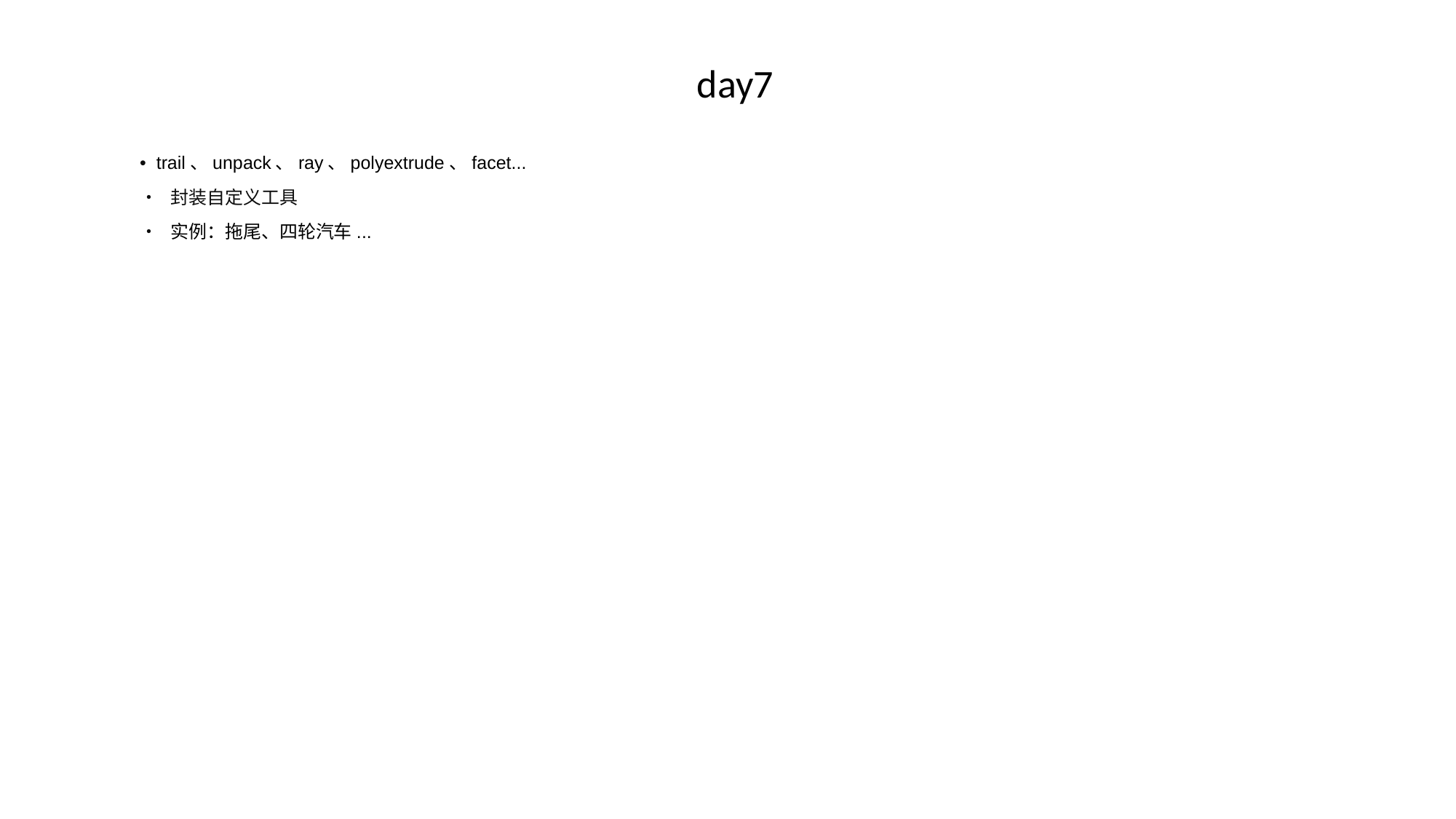

# day7
•  trail、unpack、ray、polyextrude、facet...
•  封装自定义工具
•  实例：拖尾、四轮汽车...